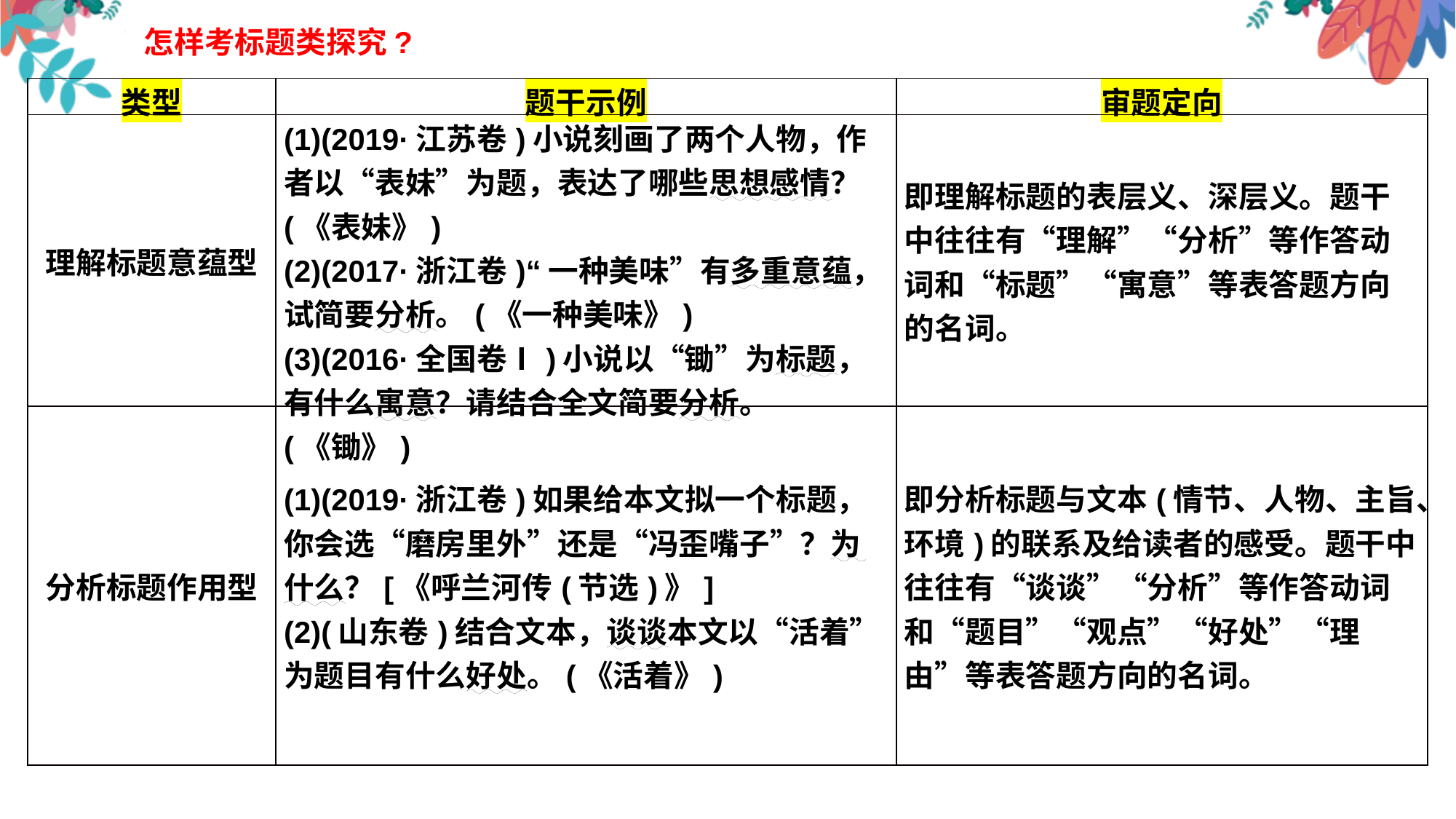

怎样考标题类探究?
| 类型 | 题干示例 | 审题定向 |
| --- | --- | --- |
| 理解标题意蕴型 | (1)(2019·江苏卷)小说刻画了两个人物，作者以“表妹”为题，表达了哪些思想感情？(《表妹》) (2)(2017·浙江卷)“一种美味”有多重意蕴，试简要分析。(《一种美味》) (3)(2016·全国卷Ⅰ)小说以“锄”为标题，有什么寓意？请结合全文简要分析。(《锄》) | 即理解标题的表层义、深层义。题干中往往有“理解”“分析”等作答动词和“标题”“寓意”等表答题方向的名词。 |
| 分析标题作用型 | (1)(2019·浙江卷)如果给本文拟一个标题，你会选“磨房里外”还是“冯歪嘴子”？为什么？[《呼兰河传(节选)》] (2)(山东卷)结合文本，谈谈本文以“活着”为题目有什么好处。(《活着》) | 即分析标题与文本(情节、人物、主旨、环境)的联系及给读者的感受。题干中往往有“谈谈”“分析”等作答动词和“题目”“观点”“好处”“理由”等表答题方向的名词。 |